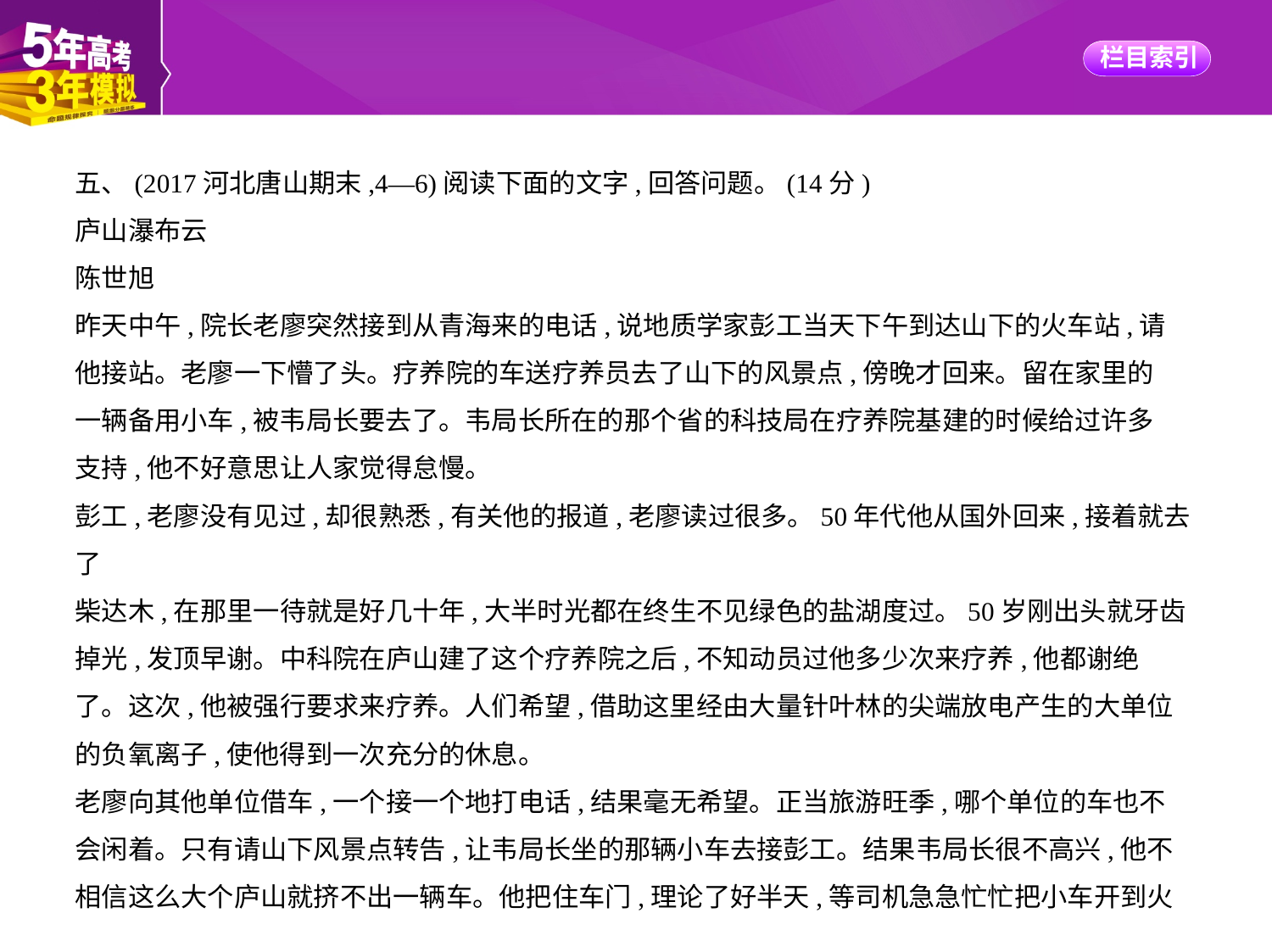

五、(2017河北唐山期末,4—6)阅读下面的文字,回答问题。(14分)
庐山瀑布云
陈世旭
昨天中午,院长老廖突然接到从青海来的电话,说地质学家彭工当天下午到达山下的火车站,请
他接站。老廖一下懵了头。疗养院的车送疗养员去了山下的风景点,傍晚才回来。留在家里的
一辆备用小车,被韦局长要去了。韦局长所在的那个省的科技局在疗养院基建的时候给过许多
支持,他不好意思让人家觉得怠慢。
彭工,老廖没有见过,却很熟悉,有关他的报道,老廖读过很多。50年代他从国外回来,接着就去了
柴达木,在那里一待就是好几十年,大半时光都在终生不见绿色的盐湖度过。50岁刚出头就牙齿
掉光,发顶早谢。中科院在庐山建了这个疗养院之后,不知动员过他多少次来疗养,他都谢绝
了。这次,他被强行要求来疗养。人们希望,借助这里经由大量针叶林的尖端放电产生的大单位
的负氧离子,使他得到一次充分的休息。
老廖向其他单位借车,一个接一个地打电话,结果毫无希望。正当旅游旺季,哪个单位的车也不
会闲着。只有请山下风景点转告,让韦局长坐的那辆小车去接彭工。结果韦局长很不高兴,他不
相信这么大个庐山就挤不出一辆车。他把住车门,理论了好半天,等司机急急忙忙把小车开到火